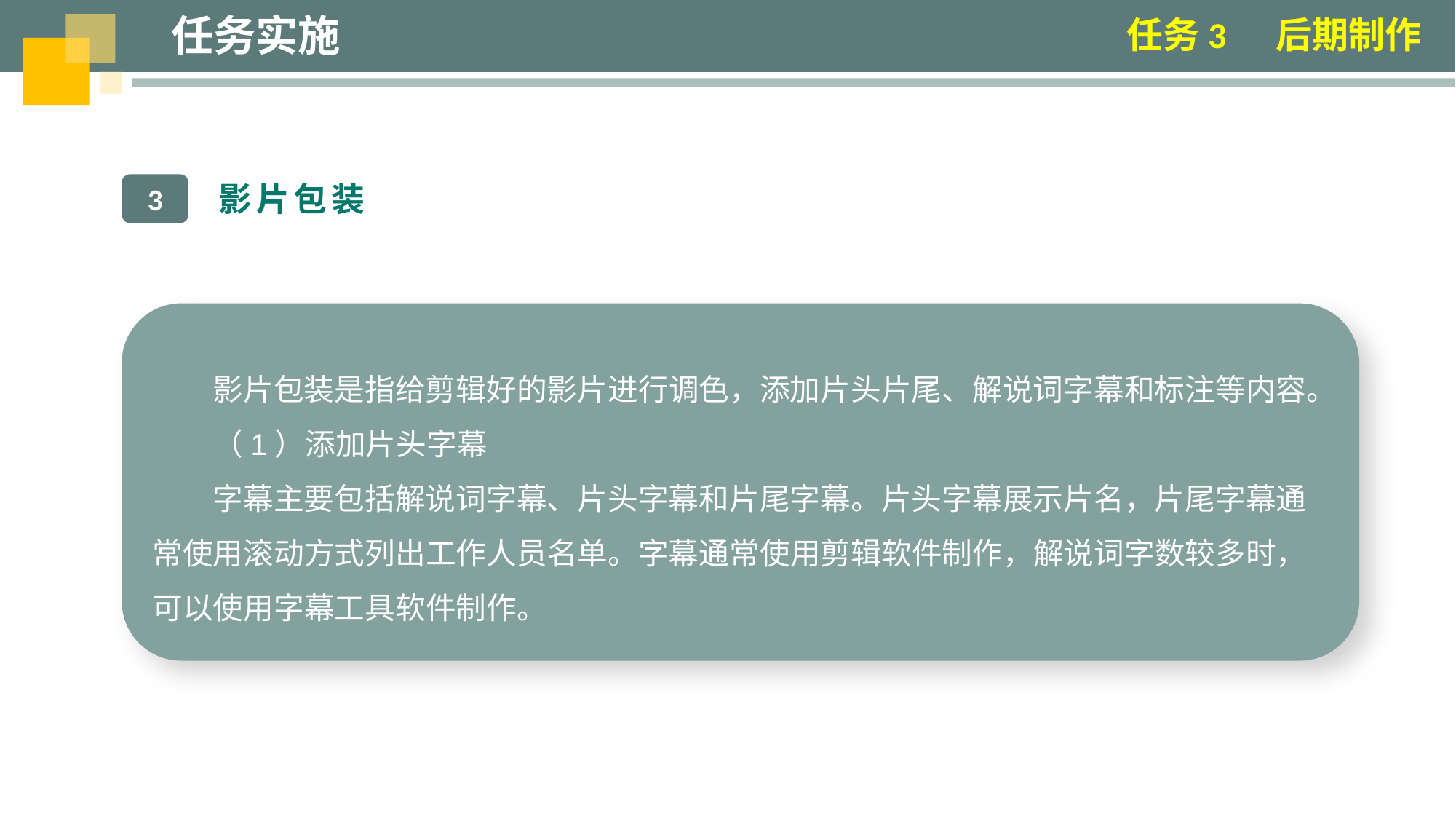

任务实施

任务3     后期制作
影片包装
3

影片包装是指给剪辑好的影片进行调色，添加片头片尾、解说词字幕和标注等内容。
（1）添加片头字幕
字幕主要包括解说词字幕、片头字幕和片尾字幕。片头字幕展示片名，片尾字幕通常使用滚动方式列出工作人员名单。字幕通常使用剪辑软件制作，解说词字数较多时，可以使用字幕工具软件制作。